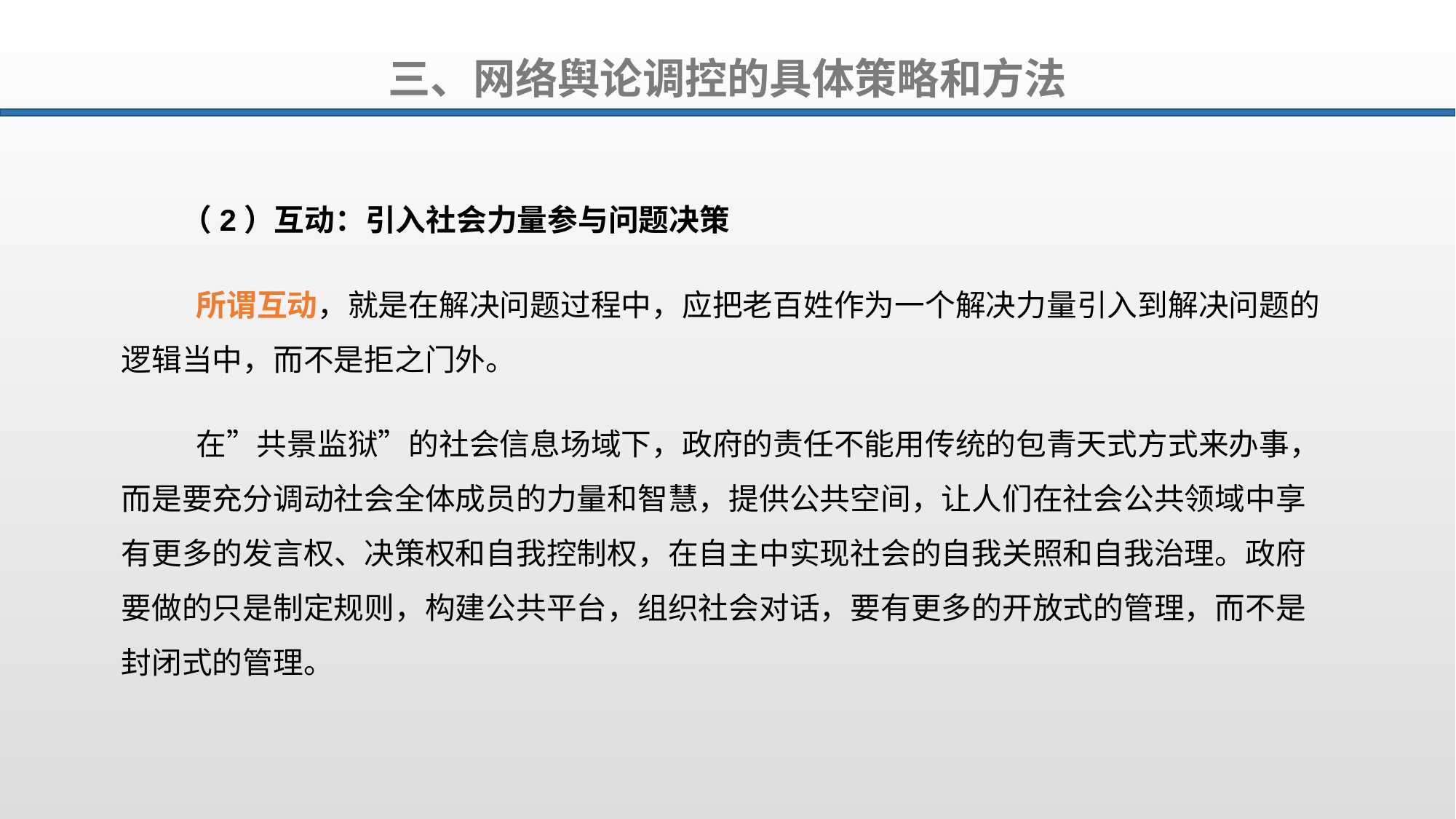

三、网络舆论调控的具体策略和方法

（2）互动：引入社会力量参与问题决策
 所谓互动，就是在解决问题过程中，应把老百姓作为一个解决力量引入到解决问题的逻辑当中，而不是拒之门外。
 在”共景监狱”的社会信息场域下，政府的责任不能用传统的包青天式方式来办事，而是要充分调动社会全体成员的力量和智慧，提供公共空间，让人们在社会公共领域中享有更多的发言权、决策权和自我控制权，在自主中实现社会的自我关照和自我治理。政府要做的只是制定规则，构建公共平台，组织社会对话，要有更多的开放式的管理，而不是封闭式的管理。